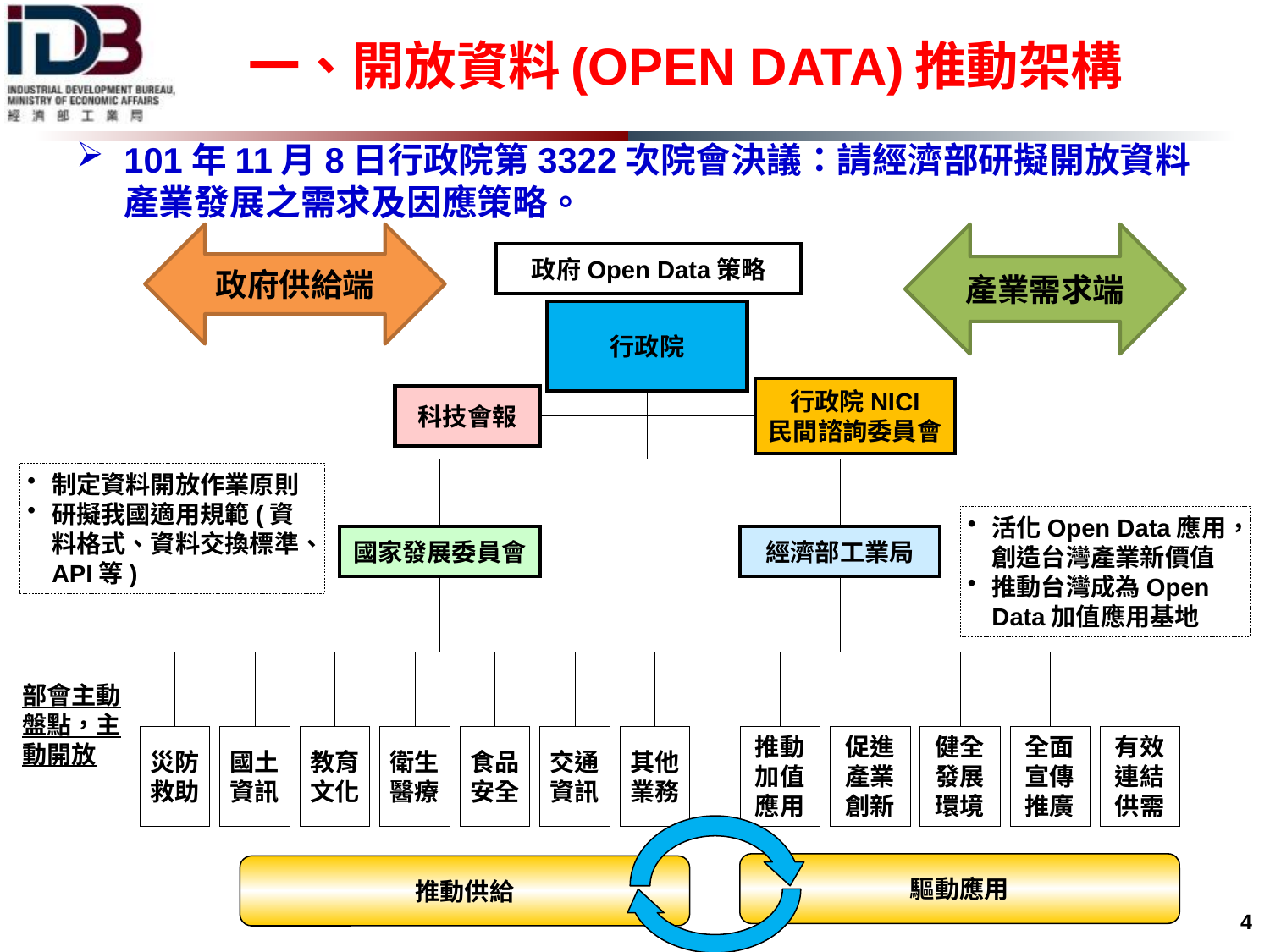

# 一、開放資料(OPEN DATA)推動架構
101年11月8日行政院第3322次院會決議：請經濟部研擬開放資料產業發展之需求及因應策略。
政府供給端
產業需求端
政府Open Data策略
行政院
行政院NICI
民間諮詢委員會
科技會報
制定資料開放作業原則
研擬我國適用規範(資料格式、資料交換標準、API等)
活化Open Data應用，創造台灣產業新價值
推動台灣成為Open Data加值應用基地
國家發展委員會
經濟部工業局
部會主動盤點，主動開放
健全
發展
環境
全面宣傳推廣
有效連結供需
災防
救助
國土
資訊
教育
文化
衛生
醫療
食品
安全
交通
資訊
其他
業務
推動加值應用
促進
產業
創新

驅動應用
推動供給
4